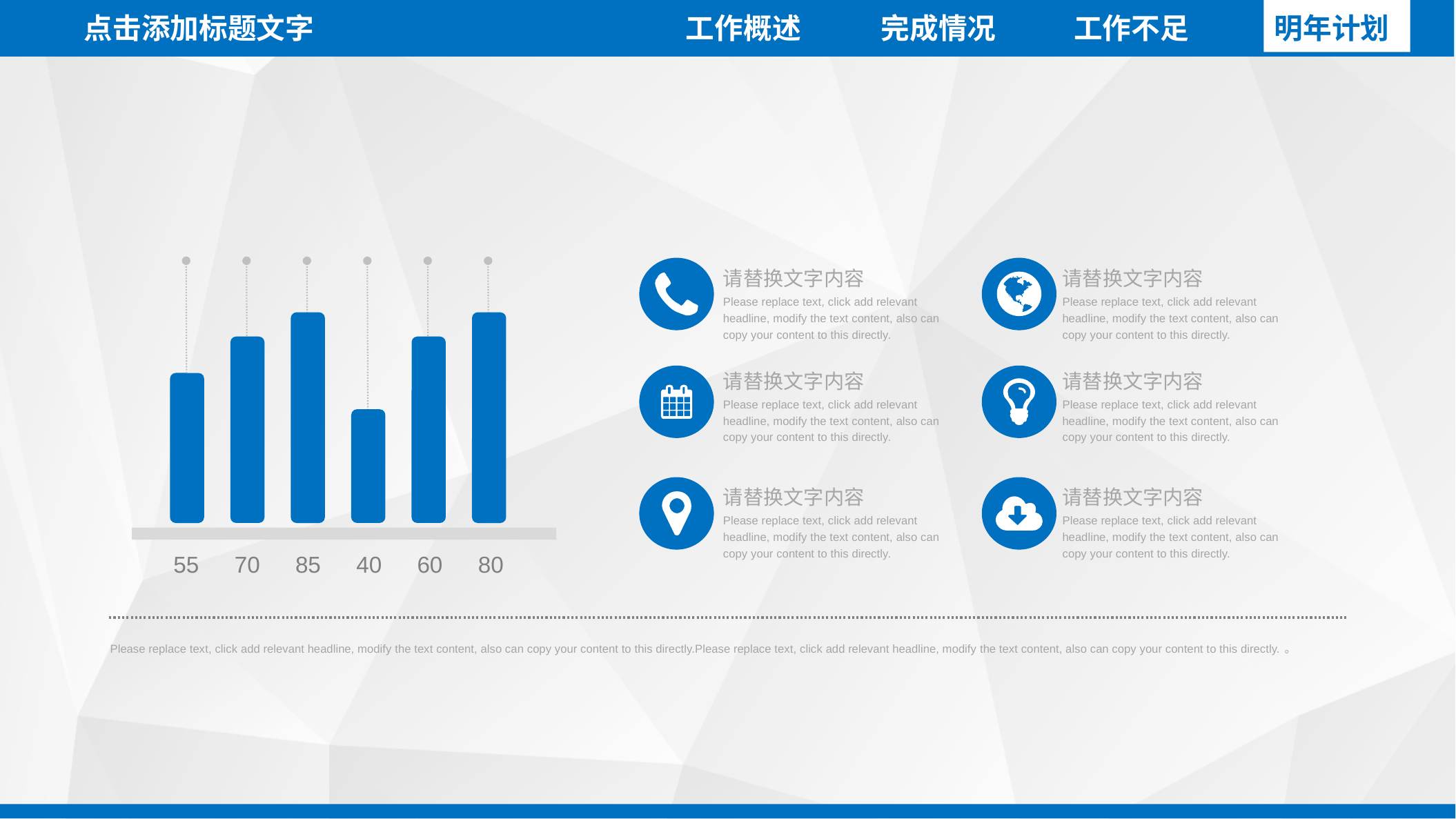

点击添加标题文字
完成情况
工作不足
明年计划
工作概述

请替换文字内容
Please replace text, click add relevant headline, modify the text content, also can copy your content to this directly.
请替换文字内容
Please replace text, click add relevant headline, modify the text content, also can copy your content to this directly.
请替换文字内容
Please replace text, click add relevant headline, modify the text content, also can copy your content to this directly.
请替换文字内容
Please replace text, click add relevant headline, modify the text content, also can copy your content to this directly.

请替换文字内容
Please replace text, click add relevant headline, modify the text content, also can copy your content to this directly.
请替换文字内容
Please replace text, click add relevant headline, modify the text content, also can copy your content to this directly.

55
70
85
40
60
80
Please replace text, click add relevant headline, modify the text content, also can copy your content to this directly.Please replace text, click add relevant headline, modify the text content, also can copy your content to this directly.。